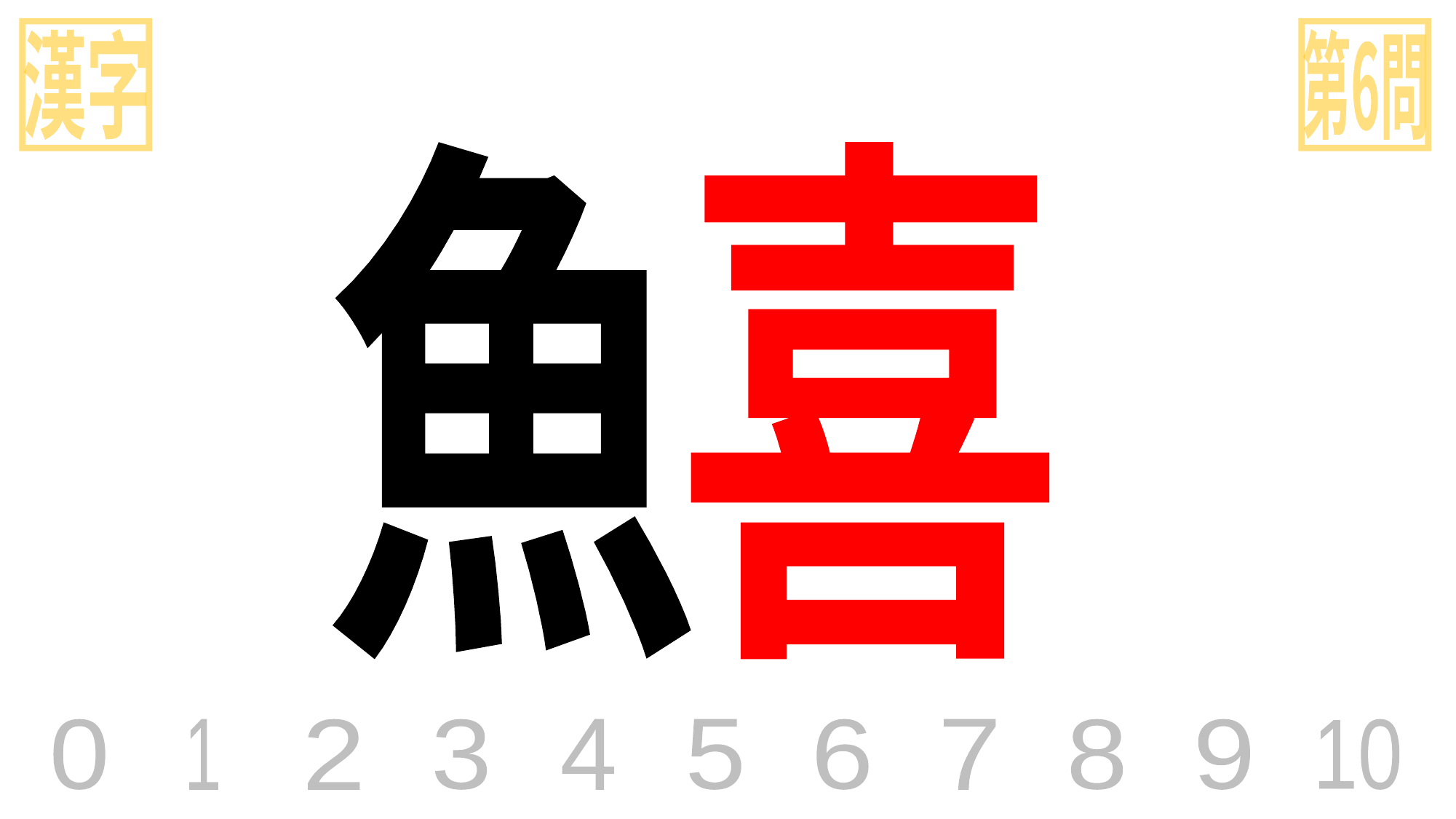

漢字

第6問
魚
喜
0
1
2
3
4
5
6
7
8
9
10